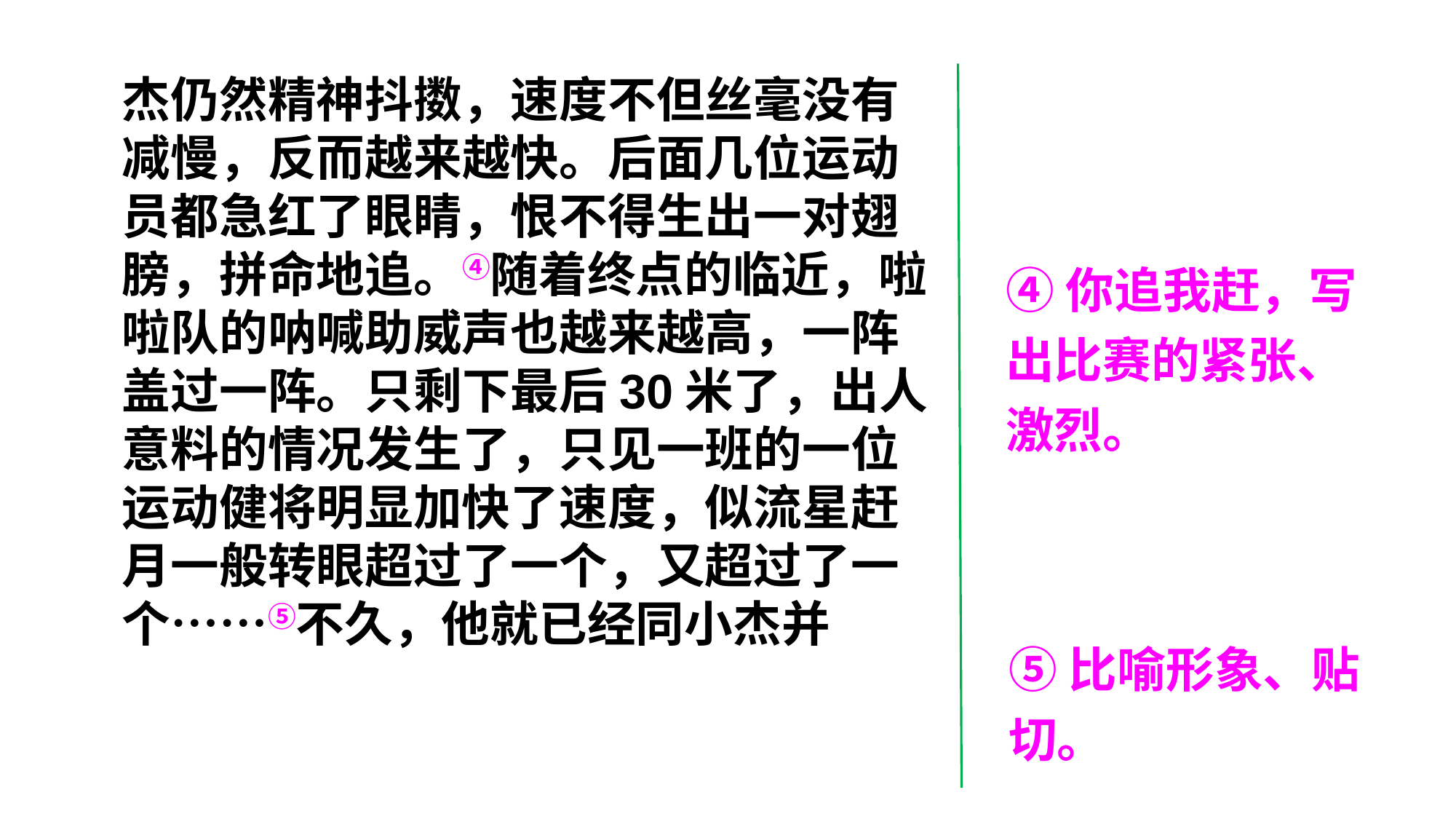

杰仍然精神抖擞，速度不但丝毫没有减慢，反而越来越快。后面几位运动员都急红了眼睛，恨不得生出一对翅膀，拼命地追。④随着终点的临近，啦啦队的呐喊助威声也越来越高，一阵盖过一阵。只剩下最后30米了，出人意料的情况发生了，只见一班的一位运动健将明显加快了速度，似流星赶月一般转眼超过了一个，又超过了一个……⑤不久，他就已经同小杰并
④你追我赶，写出比赛的紧张、激烈。
⑤比喻形象、贴切。